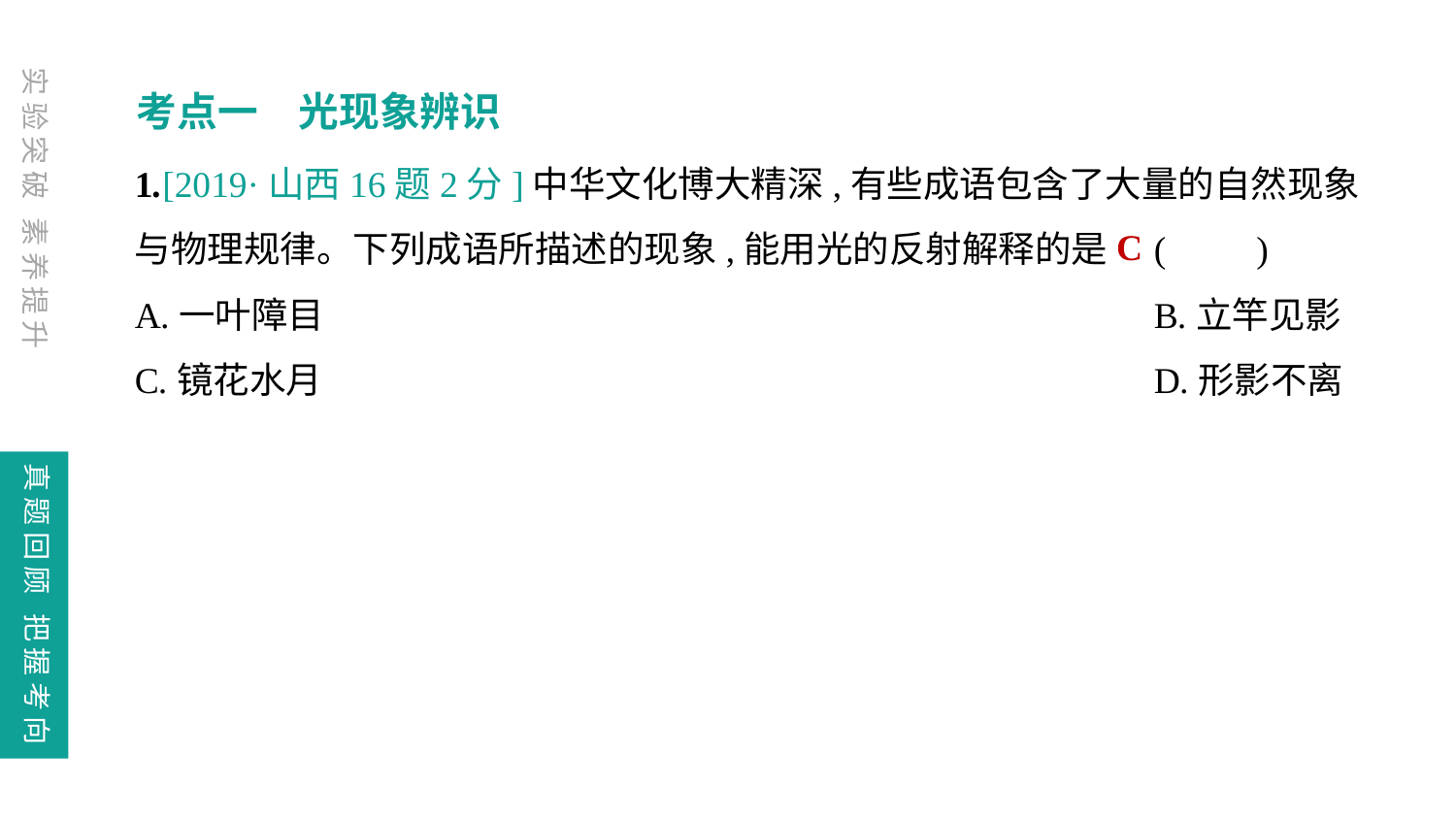

考点一　光现象辨识
1.[2019·山西16题2分]中华文化博大精深,有些成语包含了大量的自然现象与物理规律。下列成语所描述的现象,能用光的反射解释的是	(　　)
A.一叶障目						B.立竿见影
C.镜花水月						D.形影不离
C